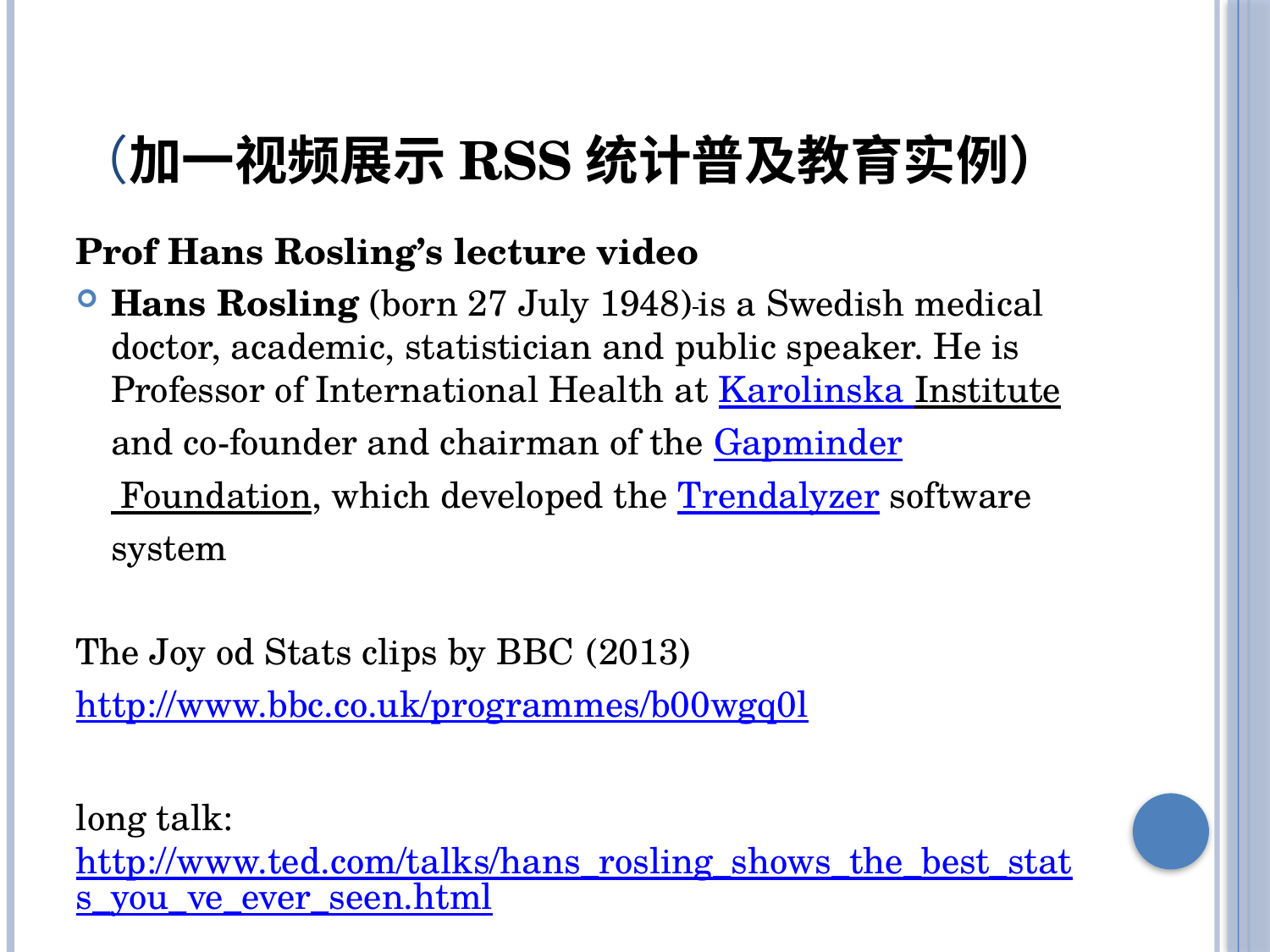

# （加一视频展示RSS统计普及教育实例）
Prof Hans Rosling’s lecture video
Hans Rosling (born 27 July 1948) is a Swedish medical doctor, academic, statistician and public speaker. He is Professor of International Health at Karolinska Institute and co-founder and chairman of the Gapminder Foundation, which developed the Trendalyzer software system

The Joy od Stats clips by BBC (2013)
http://www.bbc.co.uk/programmes/b00wgq0l

long talk: http://www.ted.com/talks/hans_rosling_shows_the_best_stats_you_ve_ever_seen.html